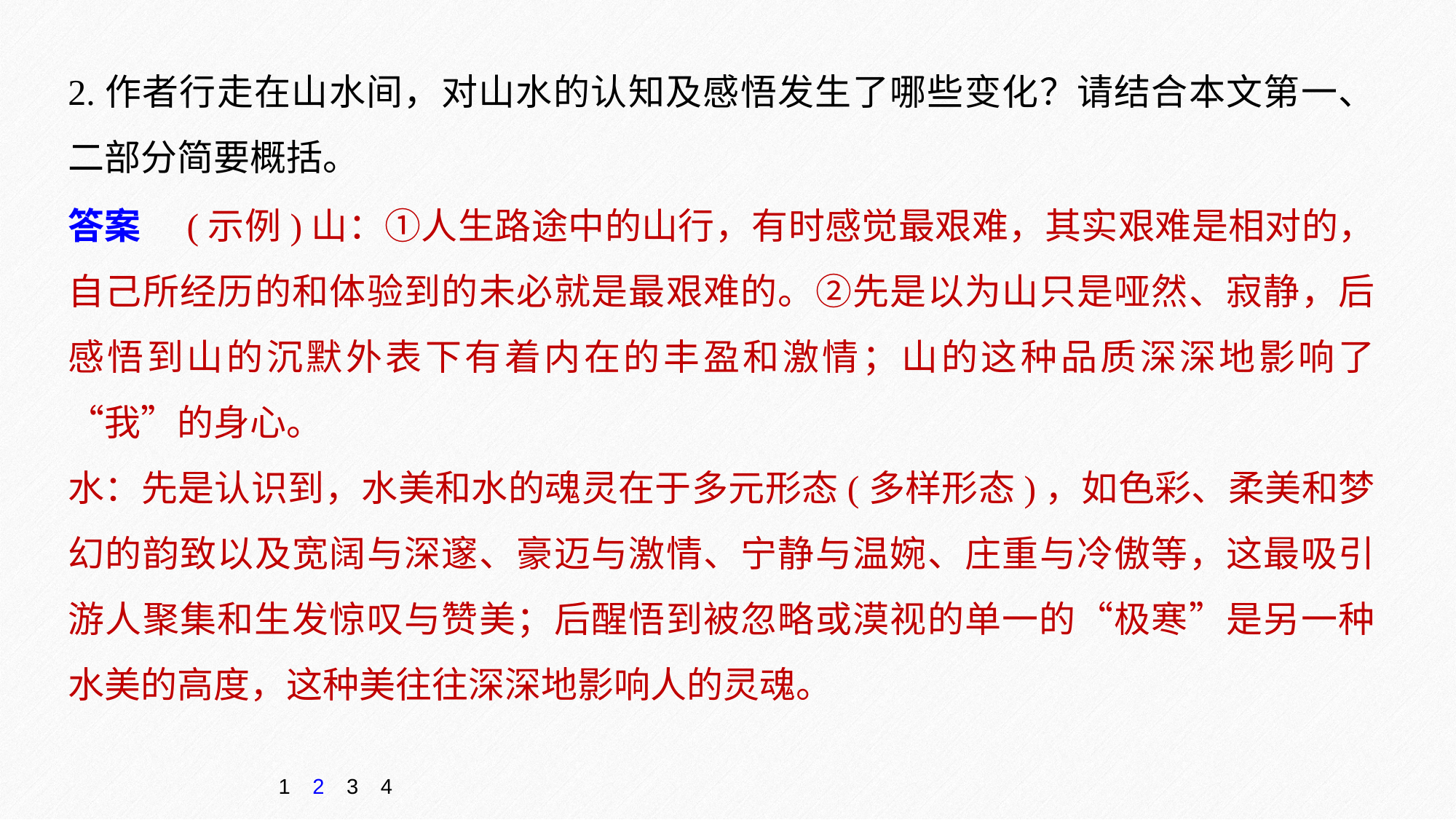

2.作者行走在山水间，对山水的认知及感悟发生了哪些变化？请结合本文第一、二部分简要概括。
答案　(示例)山：①人生路途中的山行，有时感觉最艰难，其实艰难是相对的，自己所经历的和体验到的未必就是最艰难的。②先是以为山只是哑然、寂静，后感悟到山的沉默外表下有着内在的丰盈和激情；山的这种品质深深地影响了“我”的身心。
水：先是认识到，水美和水的魂灵在于多元形态(多样形态)，如色彩、柔美和梦幻的韵致以及宽阔与深邃、豪迈与激情、宁静与温婉、庄重与冷傲等，这最吸引游人聚集和生发惊叹与赞美；后醒悟到被忽略或漠视的单一的“极寒”是另一种水美的高度，这种美往往深深地影响人的灵魂。
1
2
3
4